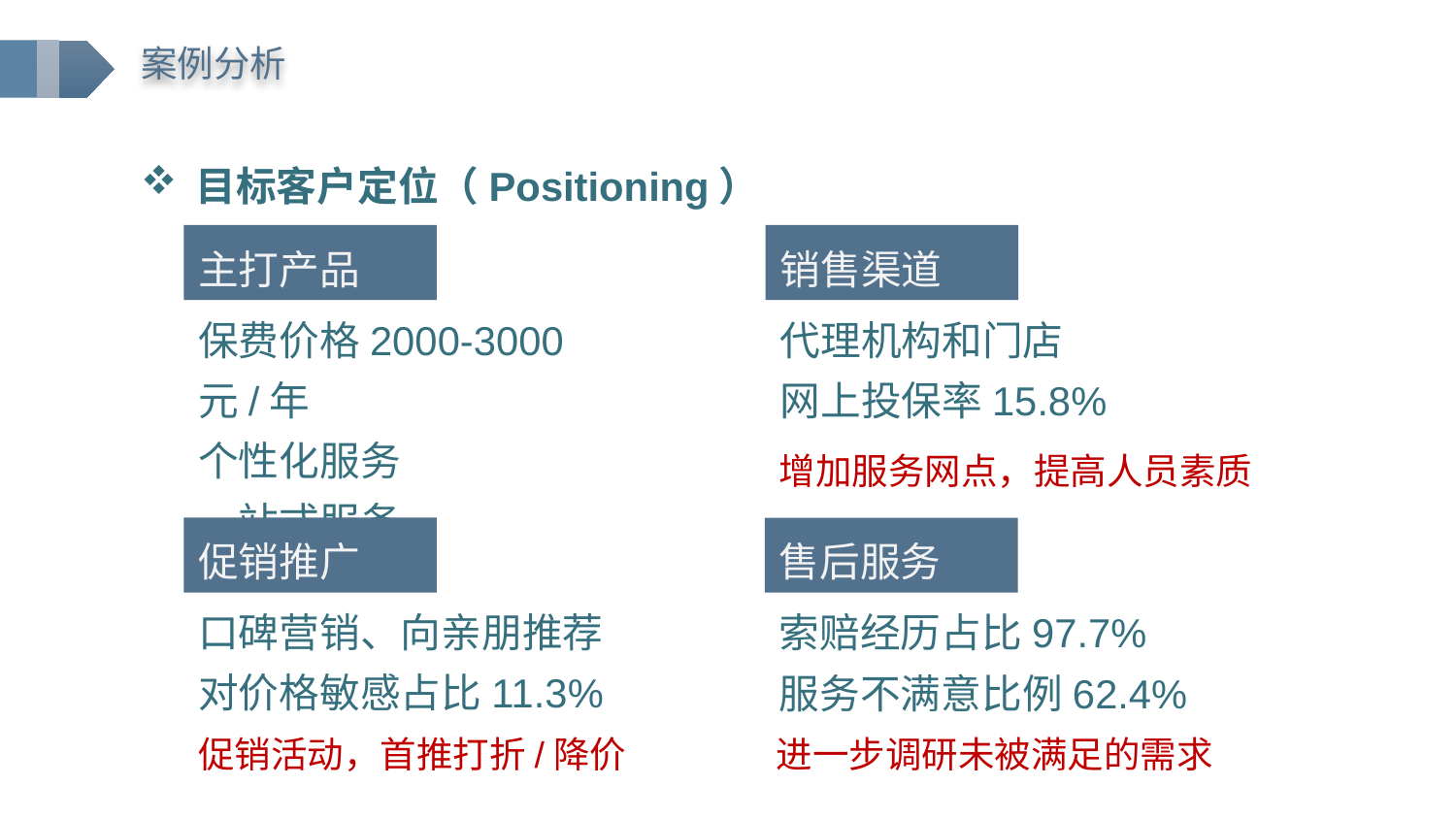

案例分析

目标客户定位（Positioning）
主打产品
保费价格2000-3000元/年
个性化服务
一站式服务
销售渠道
代理机构和门店
网上投保率15.8%
增加服务网点，提高人员素质
促销推广
口碑营销、向亲朋推荐
对价格敏感占比11.3%
售后服务
索赔经历占比97.7%
服务不满意比例62.4%
促销活动，首推打折/降价
进一步调研未被满足的需求